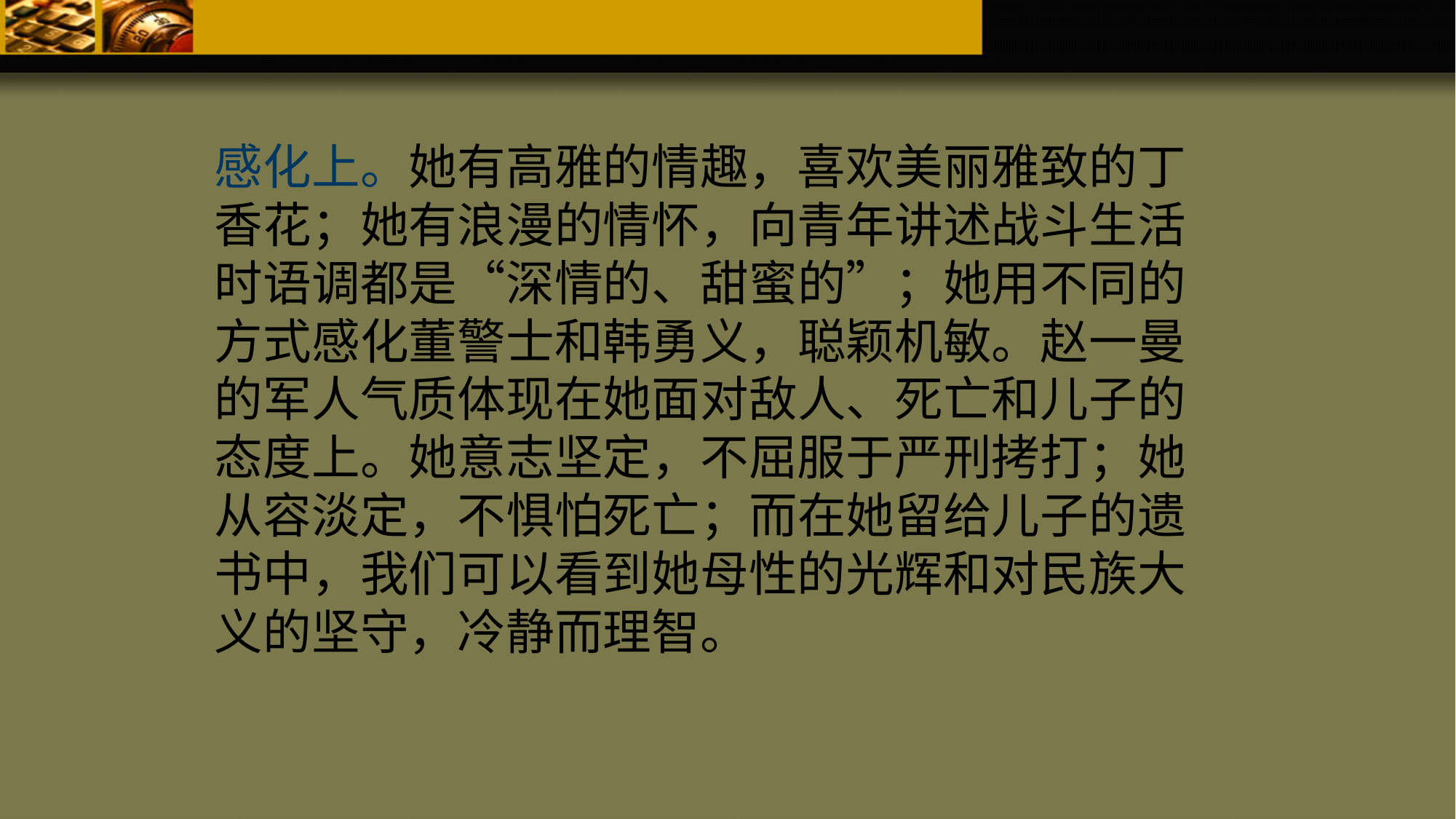

感化上。她有高雅的情趣，喜欢美丽雅致的丁香花；她有浪漫的情怀，向青年讲述战斗生活时语调都是“深情的、甜蜜的”；她用不同的方式感化董警士和韩勇义，聪颖机敏。赵一曼的军人气质体现在她面对敌人、死亡和儿子的态度上。她意志坚定，不屈服于严刑拷打；她从容淡定，不惧怕死亡；而在她留给儿子的遗书中，我们可以看到她母性的光辉和对民族大义的坚守，冷静而理智。